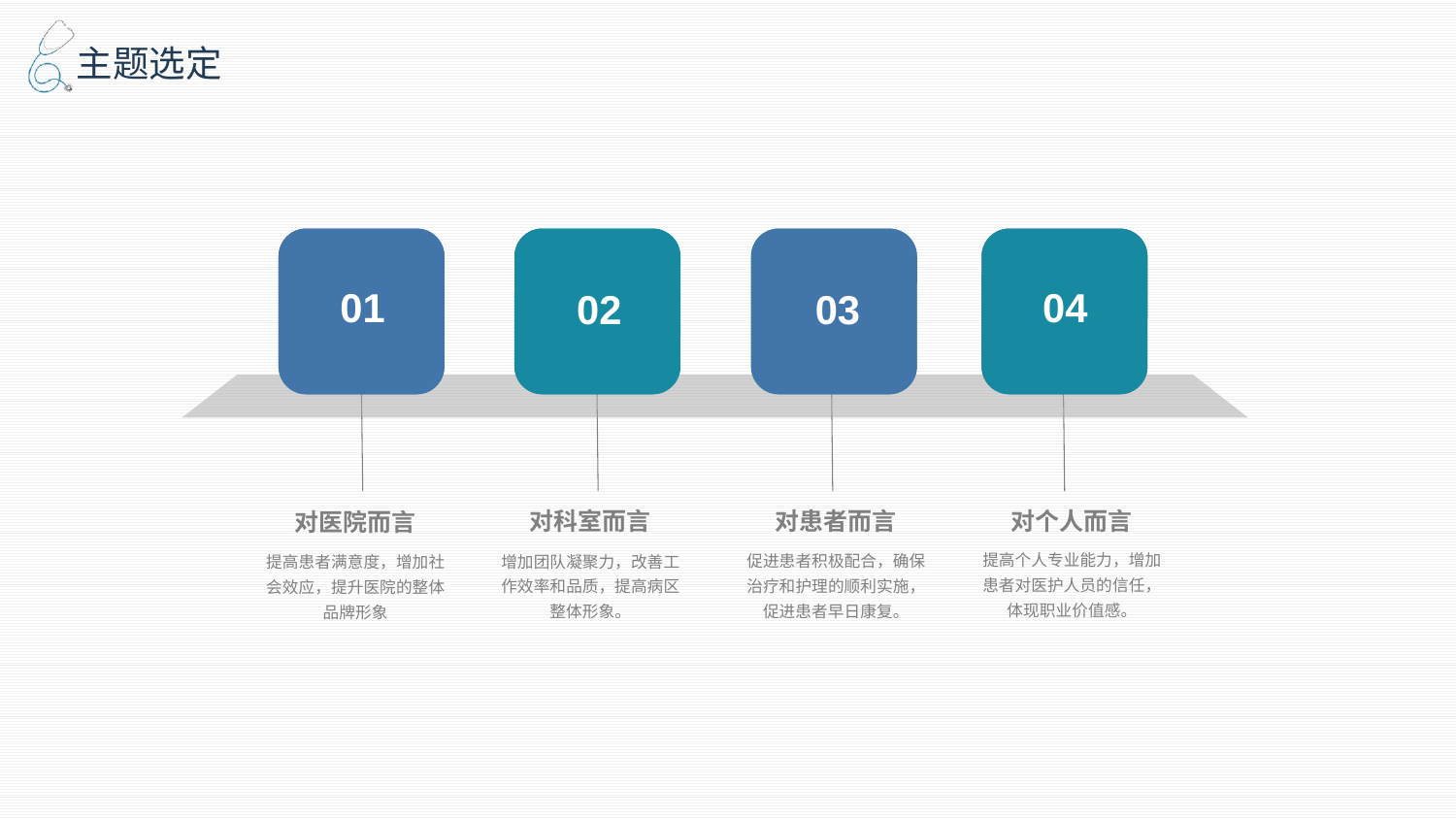

01
04
03
02

对个人而言
对患者而言
对科室而言
对医院而言
提高个人专业能力，增加患者对医护人员的信任，体现职业价值感。
促进患者积极配合，确保治疗和护理的顺利实施，促进患者早日康复。
增加团队凝聚力，改善工作效率和品质，提高病区整体形象。
提高患者满意度，增加社会效应，提升医院的整体品牌形象